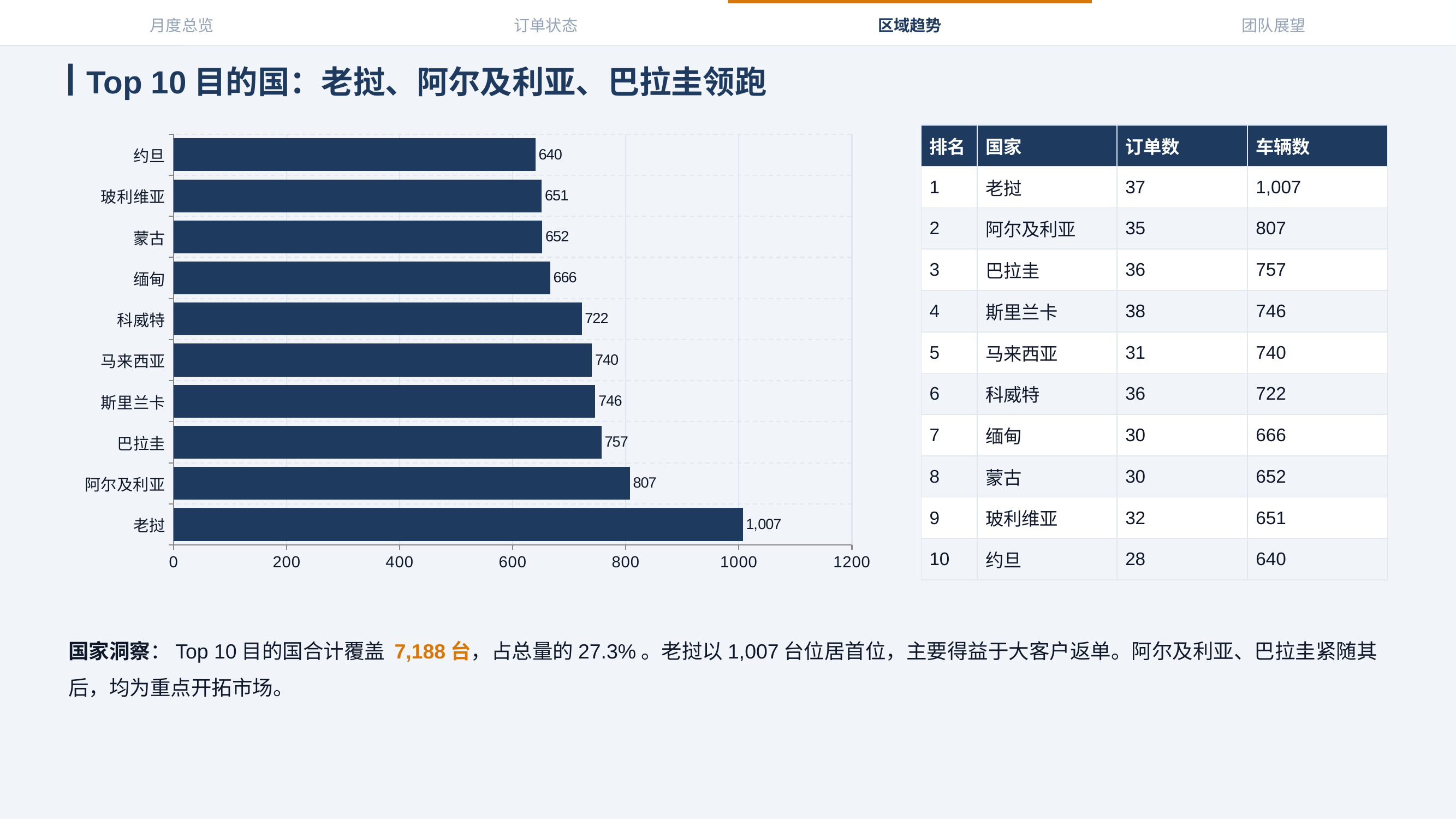

月度总览
订单状态
区域趋势
团队展望

Top 10目的国：老挝、阿尔及利亚、巴拉圭领跑

### Chart

| Category | 车辆台数 |
|---|---|
| 老挝 | 1007.0 |
| 阿尔及利亚 | 807.0 |
| 巴拉圭 | 757.0 |
| 斯里兰卡 | 746.0 |
| 马来西亚 | 740.0 |
| 科威特 | 722.0 |
| 缅甸 | 666.0 |
| 蒙古 | 652.0 |
| 玻利维亚 | 651.0 |
| 约旦 | 640.0 |
| 排名 | 国家 | 订单数 | 车辆数 |
| --- | --- | --- | --- |
| 1 | 老挝 | 37 | 1,007 |
| 2 | 阿尔及利亚 | 35 | 807 |
| 3 | 巴拉圭 | 36 | 757 |
| 4 | 斯里兰卡 | 38 | 746 |
| 5 | 马来西亚 | 31 | 740 |
| 6 | 科威特 | 36 | 722 |
| 7 | 缅甸 | 30 | 666 |
| 8 | 蒙古 | 30 | 652 |
| 9 | 玻利维亚 | 32 | 651 |
| 10 | 约旦 | 28 | 640 |
国家洞察：Top 10目的国合计覆盖 7,188台，占总量的27.3%。老挝以1,007台位居首位，主要得益于大客户返单。阿尔及利亚、巴拉圭紧随其后，均为重点开拓市场。